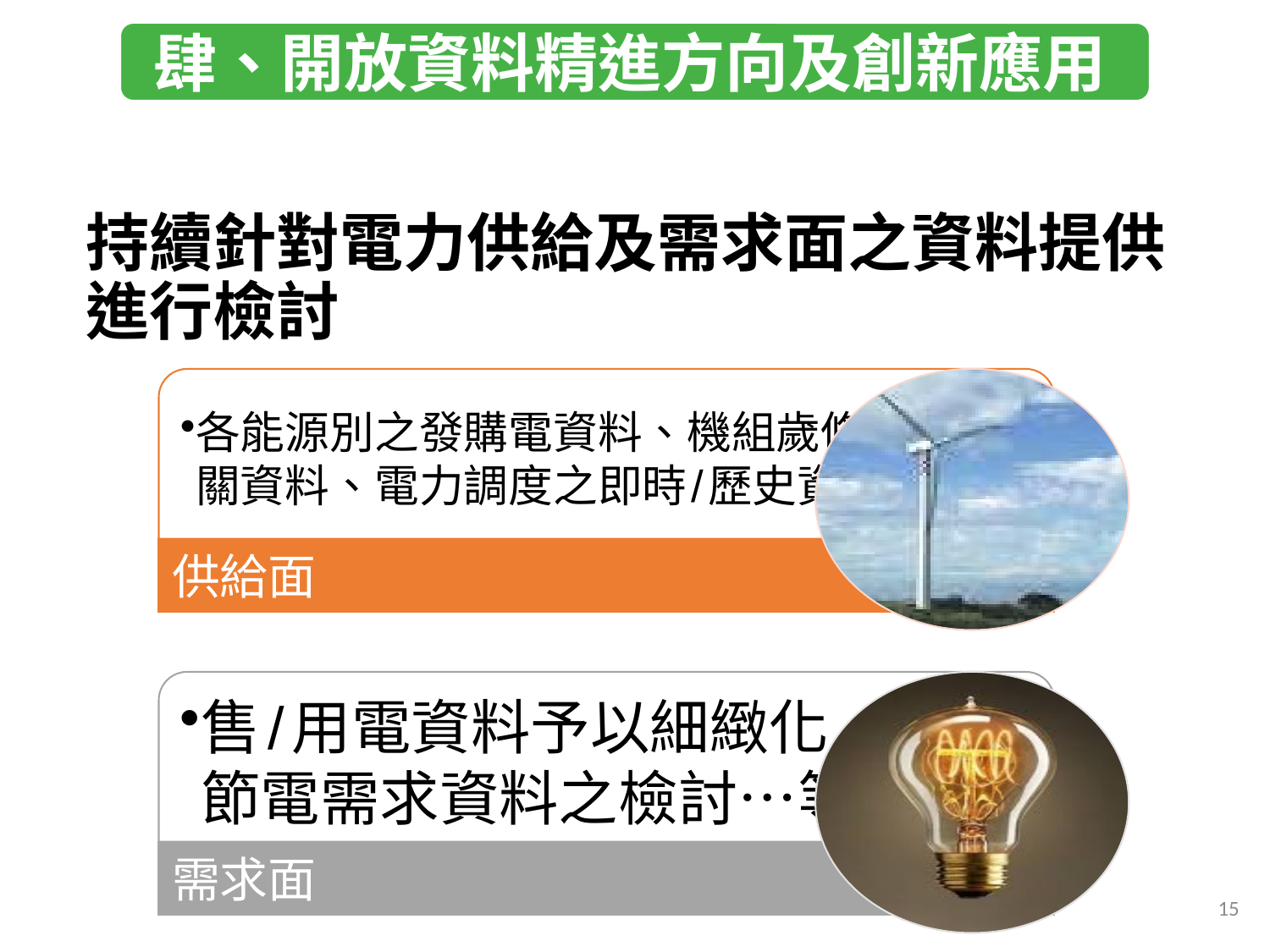

肆、開放資料精進方向及創新應用
持續針對電力供給及需求面之資料提供進行檢討
供給面
需求面
各能源別之發購電資料、機組歲修排程相關資料、電力調度之即時/歷史資料…等等
售/用電資料予以細緻化、縣市節電需求資料之檢討…等等
15